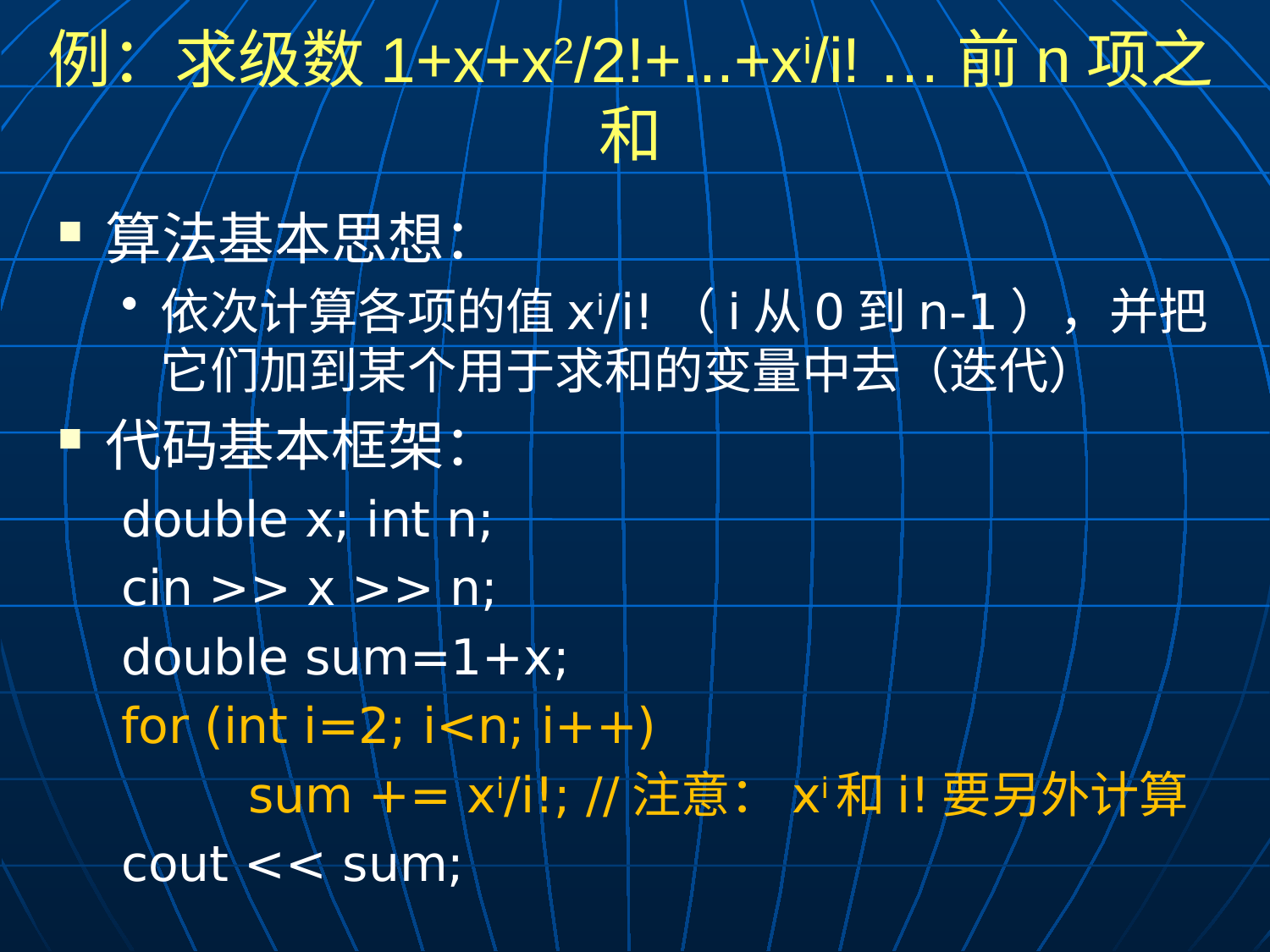

# 例：求级数1+x+x2/2!+...+xi/i! …前n项之和
算法基本思想：
依次计算各项的值xi/i!（i从0到n-1），并把它们加到某个用于求和的变量中去（迭代）
代码基本框架：
double x; int n;
cin >> x >> n;
double sum=1+x;
for (int i=2; i<n; i++)
	sum += xi/i!; //注意：xi和i!要另外计算
cout << sum;